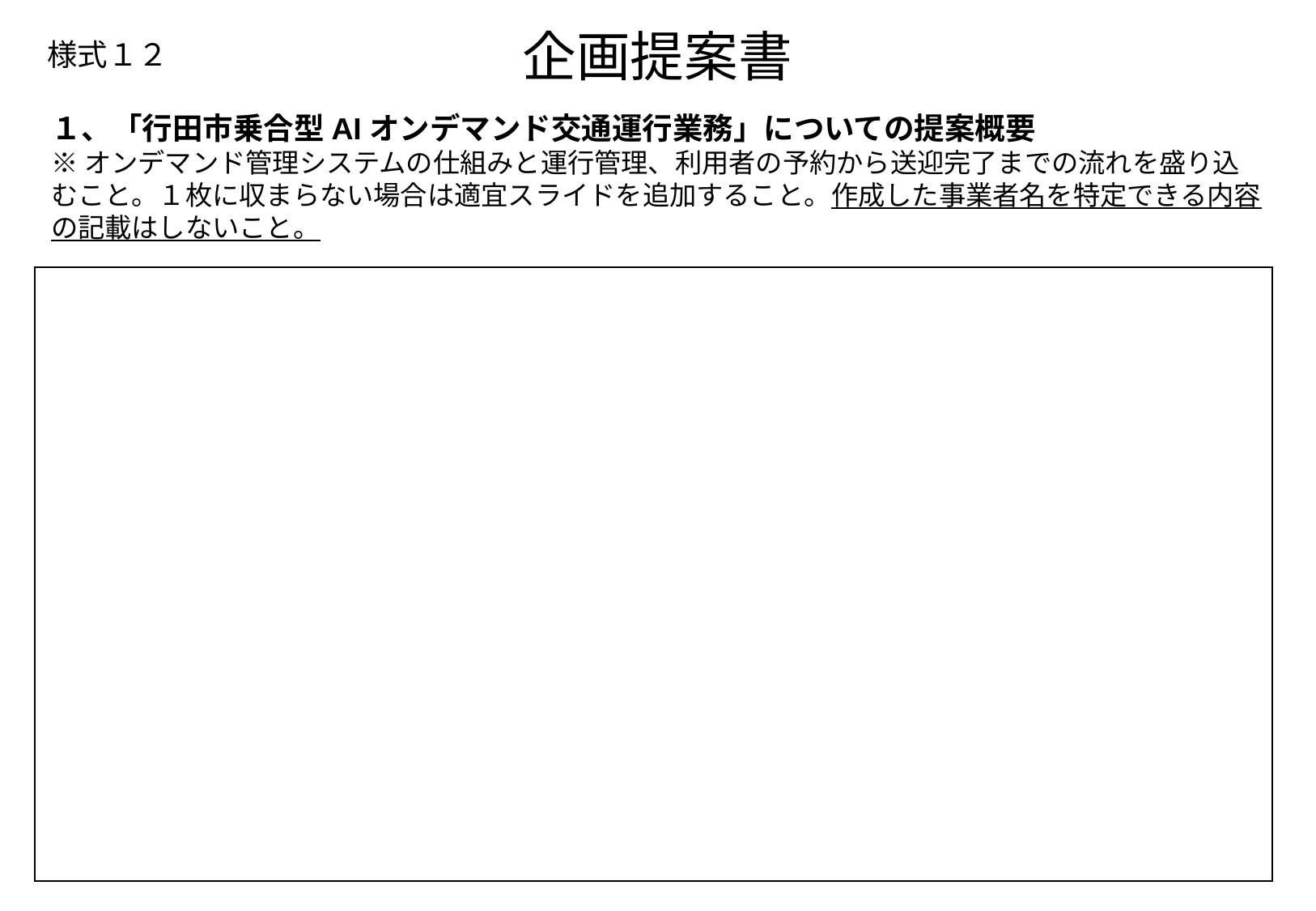

# 企画提案書
様式１２
１、「行田市乗合型AIオンデマンド交通運行業務」についての提案概要
※オンデマンド管理システムの仕組みと運行管理、利用者の予約から送迎完了までの流れを盛り込むこと。１枚に収まらない場合は適宜スライドを追加すること。作成した事業者名を特定できる内容の記載はしないこと。